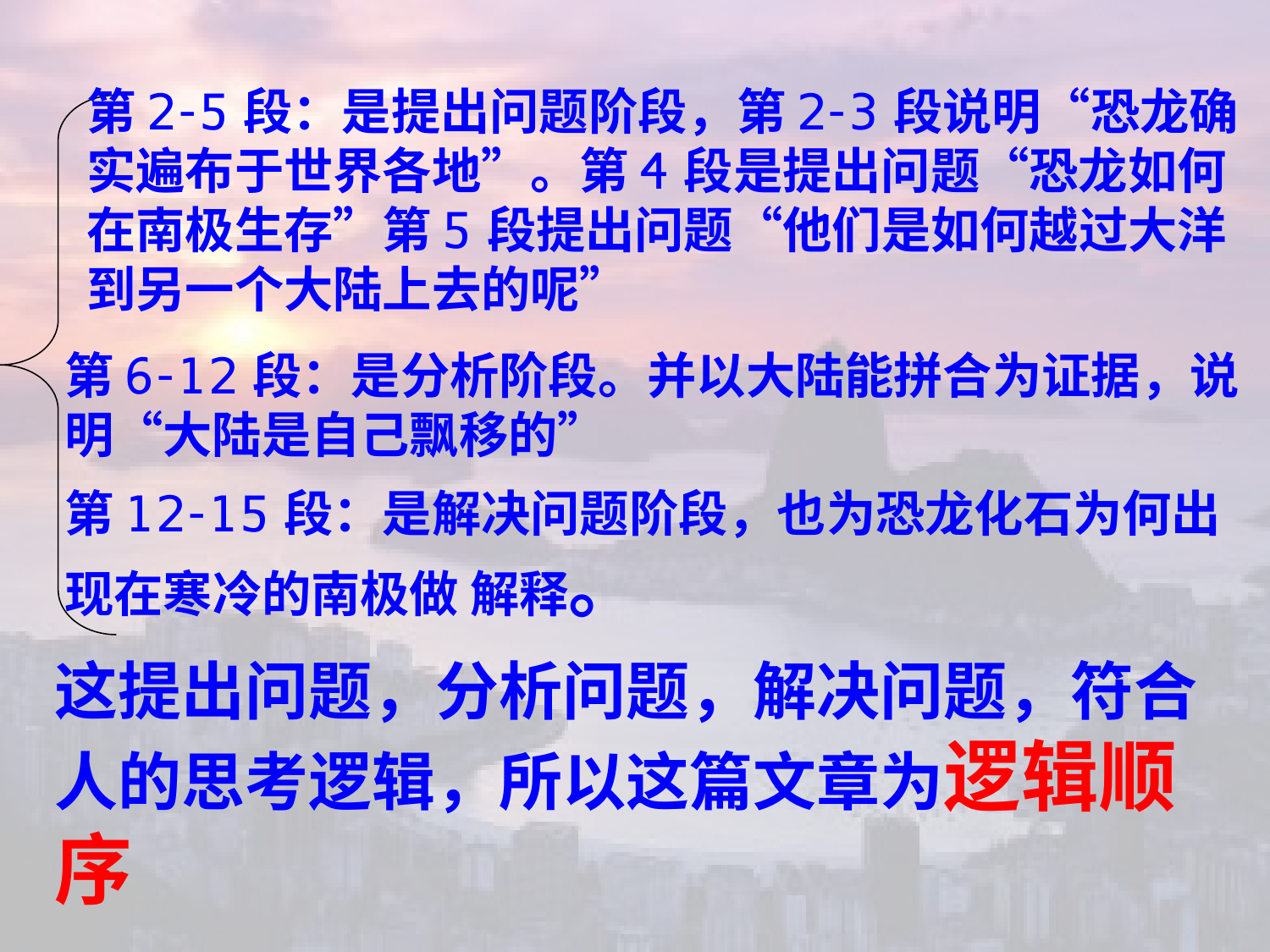

第2-5段：是提出问题阶段，第2-3段说明“恐龙确实遍布于世界各地”。第4段是提出问题“恐龙如何在南极生存”第5段提出问题“他们是如何越过大洋到另一个大陆上去的呢”

第6-12段：是分析阶段。并以大陆能拼合为证据，说明“大陆是自己飘移的”
第12-15段：是解决问题阶段，也为恐龙化石为何出现在寒冷的南极做 解释。
这提出问题，分析问题，解决问题，符合人的思考逻辑，所以这篇文章为逻辑顺序